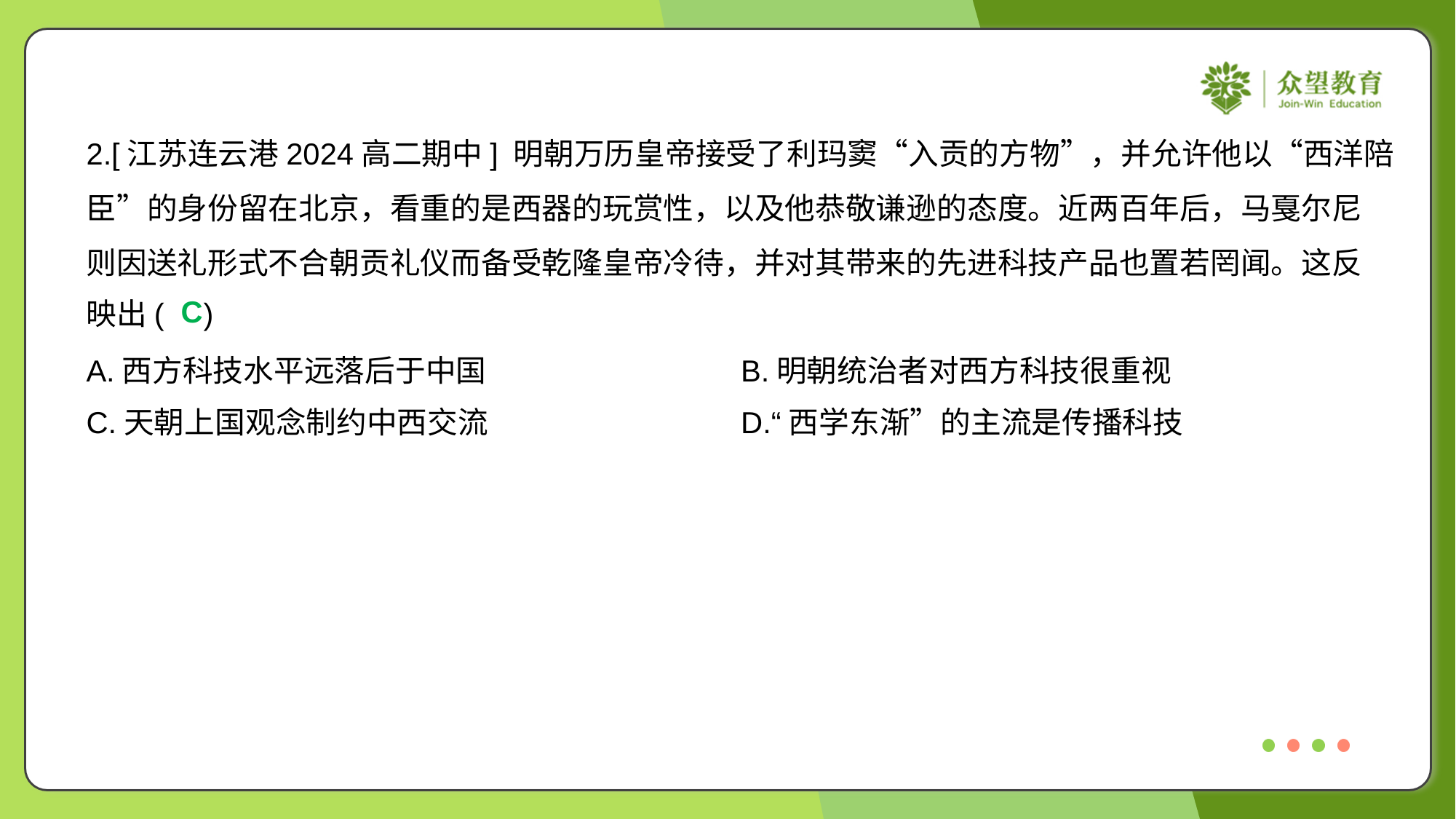

2.[江苏连云港2024高二期中] 明朝万历皇帝接受了利玛窦“入贡的方物”，并允许他以“西洋陪
臣”的身份留在北京，看重的是西器的玩赏性，以及他恭敬谦逊的态度。近两百年后，马戛尔尼
则因送礼形式不合朝贡礼仪而备受乾隆皇帝冷待，并对其带来的先进科技产品也置若罔闻。这反
映出(     )
C
A.西方科技水平远落后于中国	B.明朝统治者对西方科技很重视
C.天朝上国观念制约中西交流	D.“西学东渐”的主流是传播科技